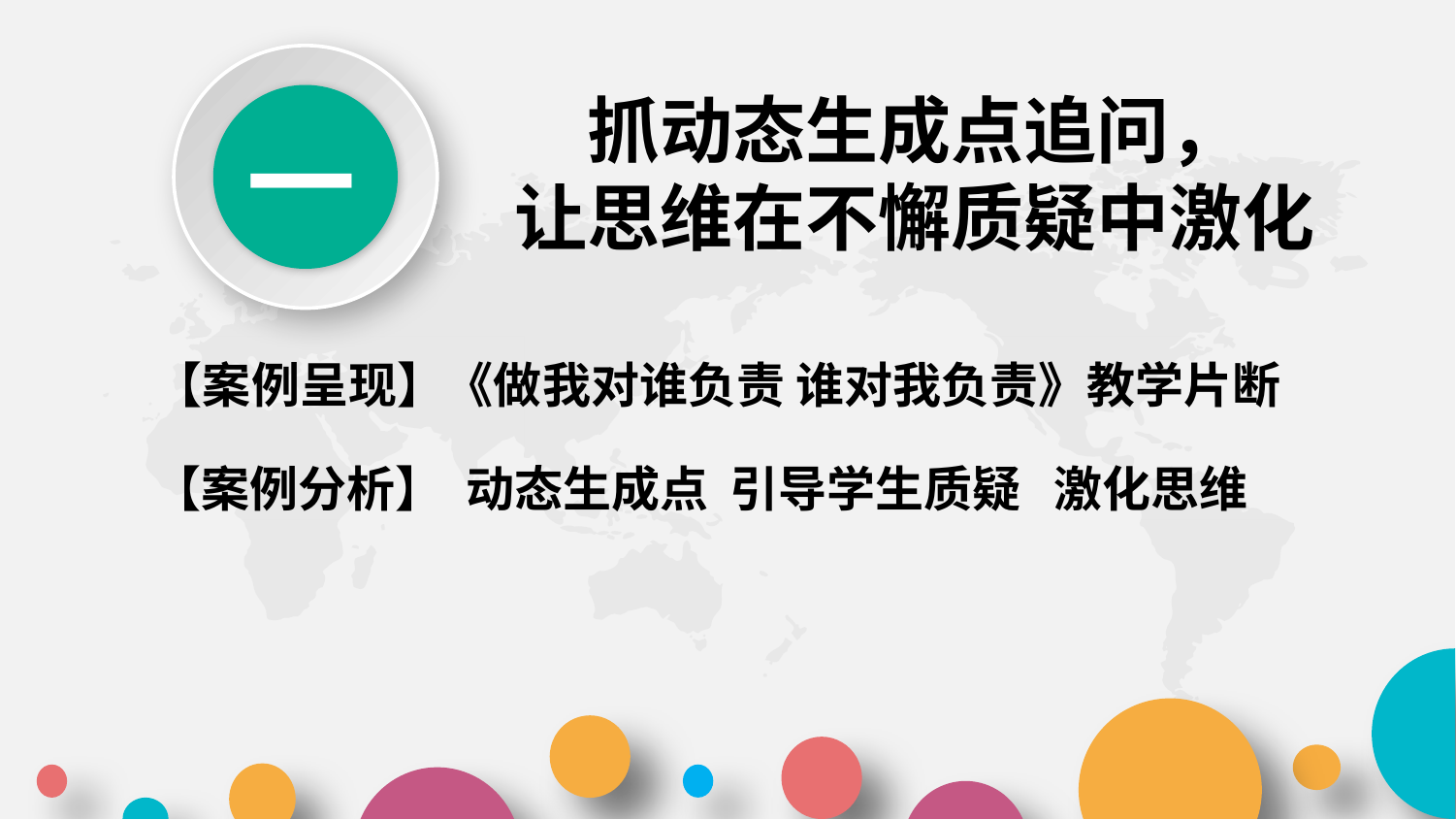

一
抓动态生成点追问，
让思维在不懈质疑中激化
【案例呈现】《做我对谁负责 谁对我负责》教学片断
【案例分析】  动态生成点  引导学生质疑   激化思维